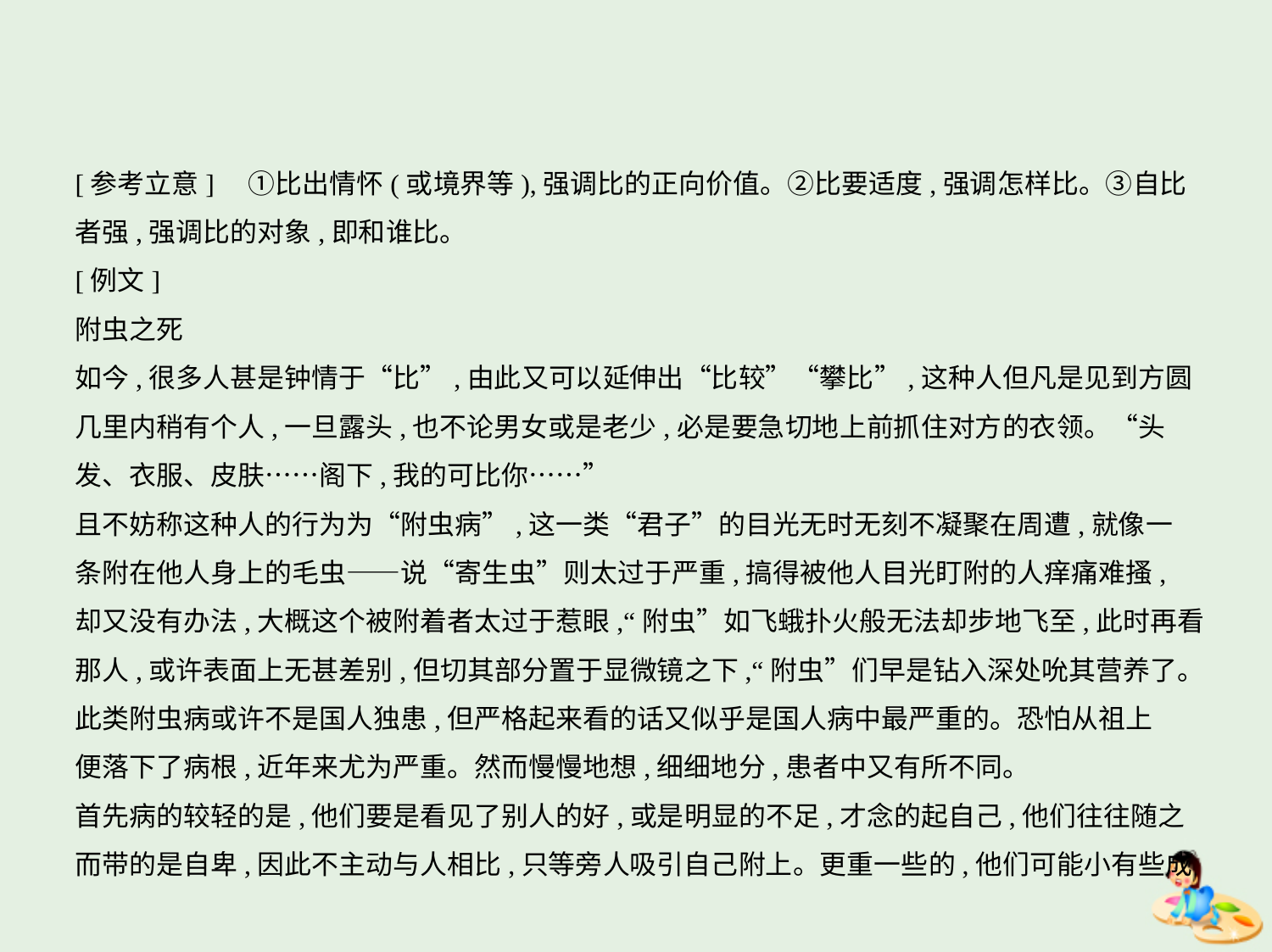

[参考立意]　①比出情怀(或境界等),强调比的正向价值。②比要适度,强调怎样比。③自比
者强,强调比的对象,即和谁比。
[例文]
附虫之死
如今,很多人甚是钟情于“比”,由此又可以延伸出“比较”“攀比”,这种人但凡是见到方圆
几里内稍有个人,一旦露头,也不论男女或是老少,必是要急切地上前抓住对方的衣领。“头
发、衣服、皮肤……阁下,我的可比你……”
且不妨称这种人的行为为“附虫病”,这一类“君子”的目光无时无刻不凝聚在周遭,就像一
条附在他人身上的毛虫——说“寄生虫”则太过于严重,搞得被他人目光盯附的人痒痛难搔,
却又没有办法,大概这个被附着者太过于惹眼,“附虫”如飞蛾扑火般无法却步地飞至,此时再看那人,或许表面上无甚差别,但切其部分置于显微镜之下,“附虫”们早是钻入深处吮其营养了。
此类附虫病或许不是国人独患,但严格起来看的话又似乎是国人病中最严重的。恐怕从祖上
便落下了病根,近年来尤为严重。然而慢慢地想,细细地分,患者中又有所不同。
首先病的较轻的是,他们要是看见了别人的好,或是明显的不足,才念的起自己,他们往往随之
而带的是自卑,因此不主动与人相比,只等旁人吸引自己附上。更重一些的,他们可能小有些成